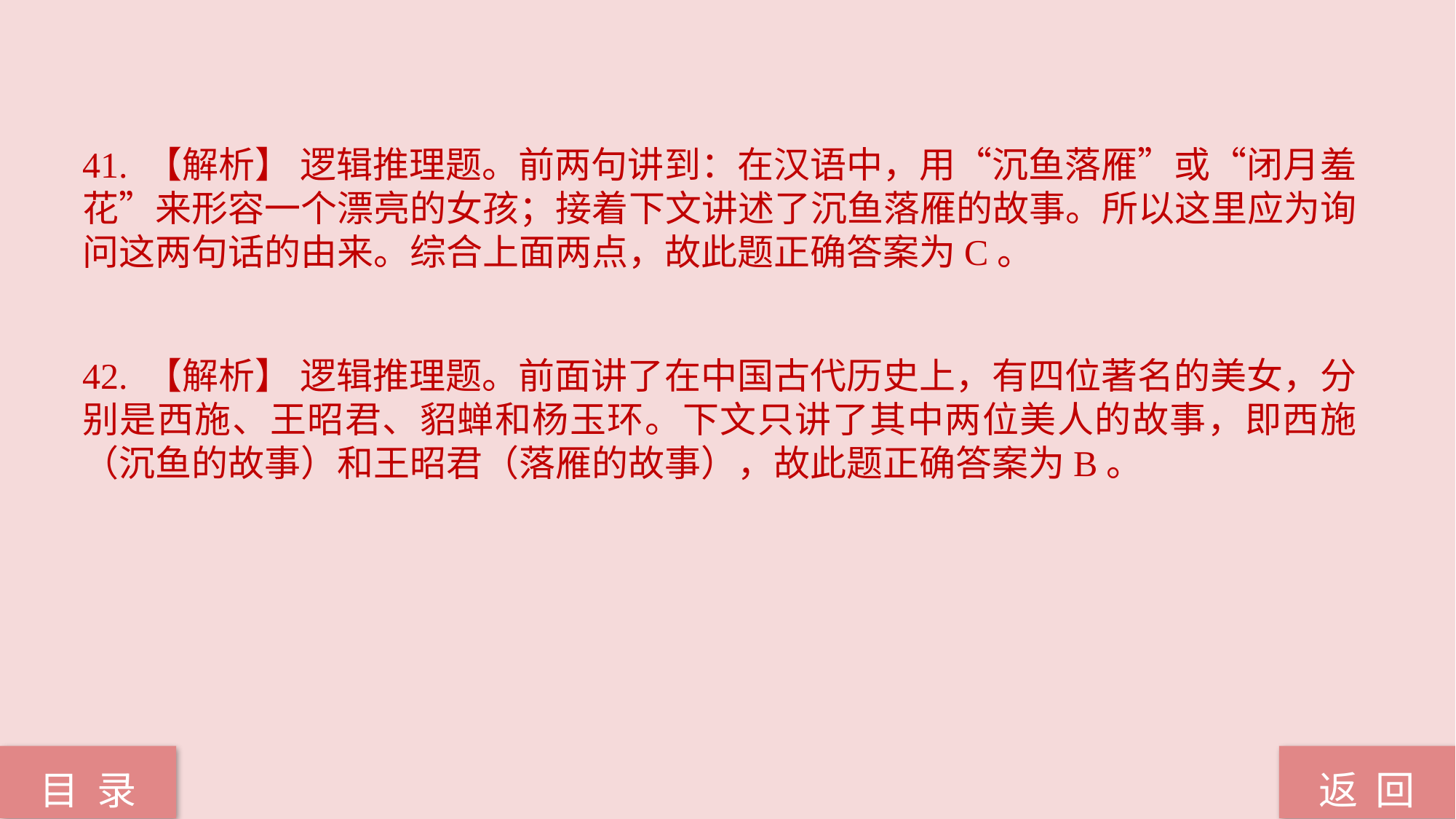

41. 【解析】 逻辑推理题。前两句讲到：在汉语中，用“沉鱼落雁”或“闭月羞花”来形容一个漂亮的女孩；接着下文讲述了沉鱼落雁的故事。所以这里应为询问这两句话的由来。综合上面两点，故此题正确答案为C。

42. 【解析】 逻辑推理题。前面讲了在中国古代历史上，有四位著名的美女，分别是西施、王昭君、貂蝉和杨玉环。下文只讲了其中两位美人的故事，即西施（沉鱼的故事）和王昭君（落雁的故事），故此题正确答案为B。
返  回